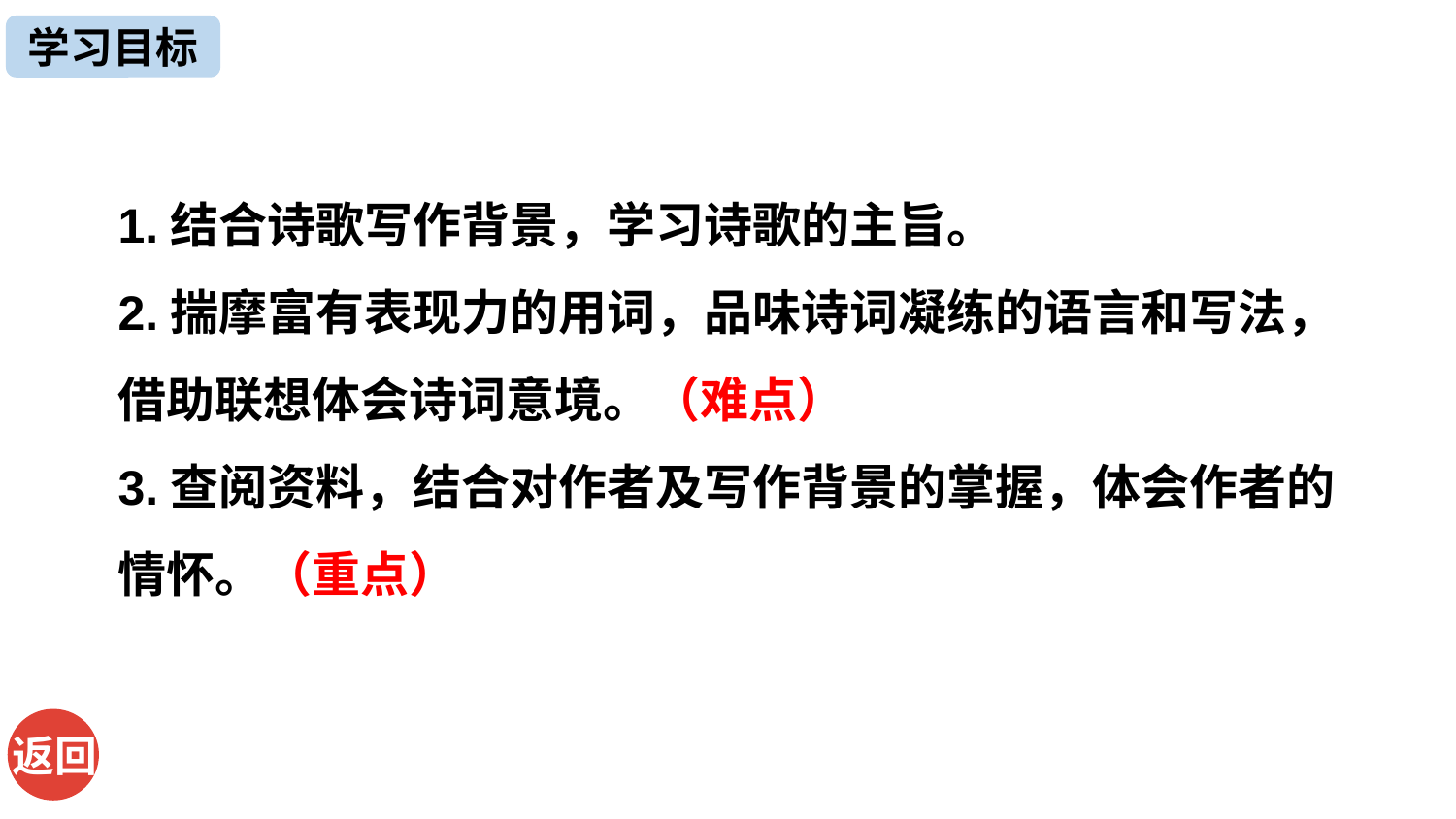

学习目标
1.结合诗歌写作背景，学习诗歌的主旨。
2.揣摩富有表现力的用词，品味诗词凝练的语言和写法，借助联想体会诗词意境。（难点）
3.查阅资料，结合对作者及写作背景的掌握，体会作者的情怀。（重点）

返回